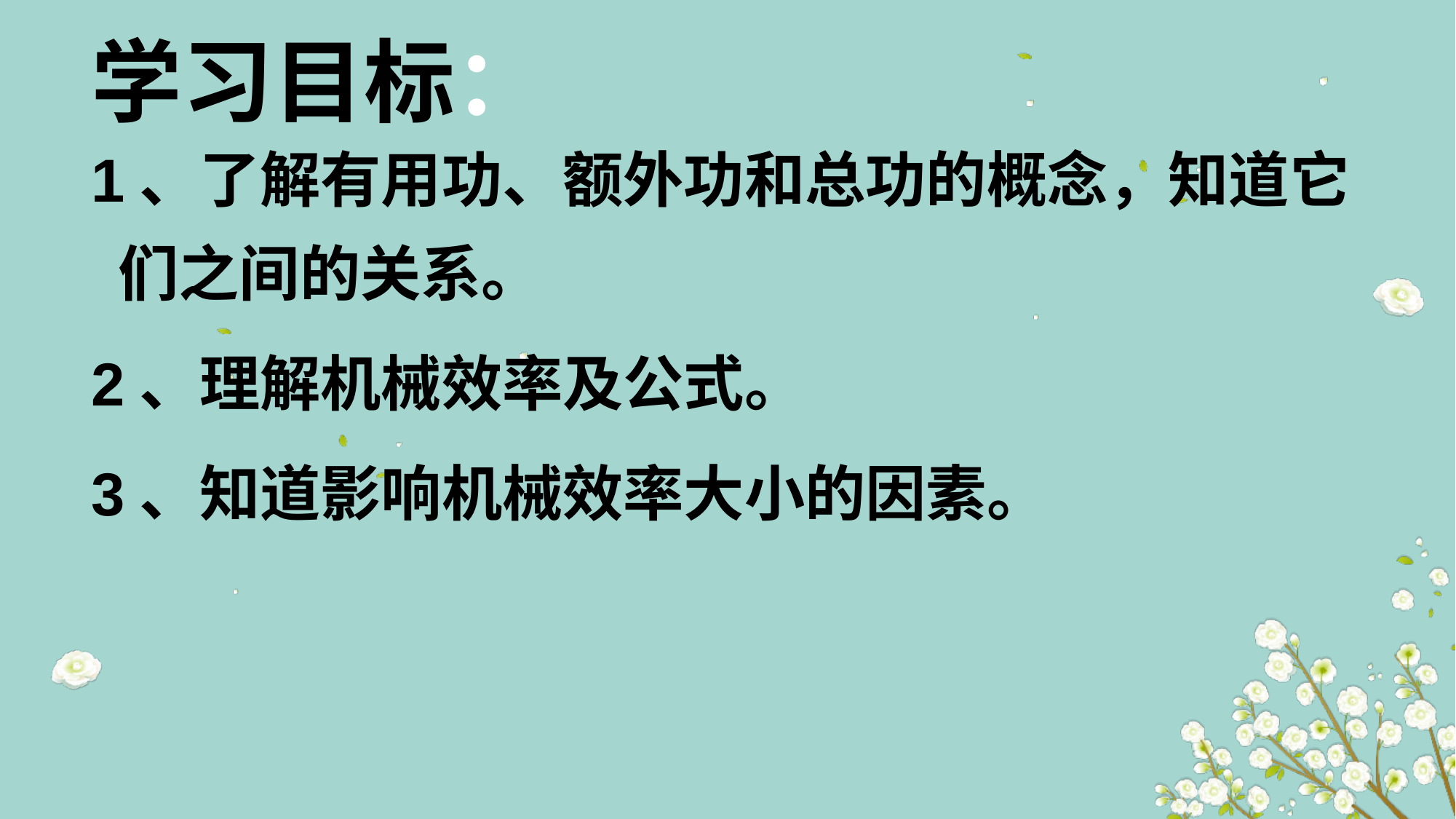

# 学习目标：
1、了解有用功、额外功和总功的概念，知道它们之间的关系。
2、理解机械效率及公式。
3、知道影响机械效率大小的因素。